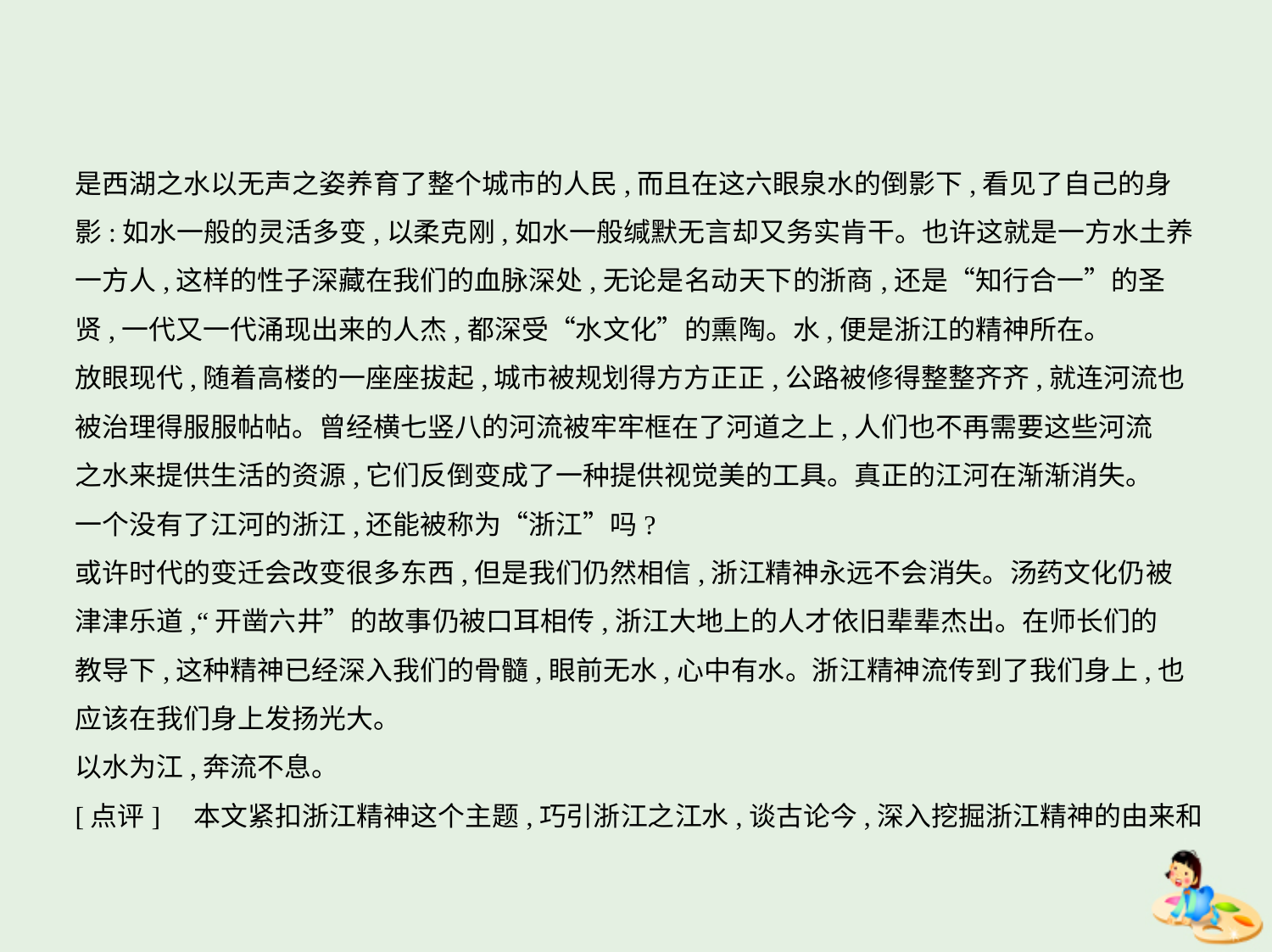

是西湖之水以无声之姿养育了整个城市的人民,而且在这六眼泉水的倒影下,看见了自己的身
影:如水一般的灵活多变,以柔克刚,如水一般缄默无言却又务实肯干。也许这就是一方水土养
一方人,这样的性子深藏在我们的血脉深处,无论是名动天下的浙商,还是“知行合一”的圣
贤,一代又一代涌现出来的人杰,都深受“水文化”的熏陶。水,便是浙江的精神所在。
放眼现代,随着高楼的一座座拔起,城市被规划得方方正正,公路被修得整整齐齐,就连河流也
被治理得服服帖帖。曾经横七竖八的河流被牢牢框在了河道之上,人们也不再需要这些河流
之水来提供生活的资源,它们反倒变成了一种提供视觉美的工具。真正的江河在渐渐消失。
一个没有了江河的浙江,还能被称为“浙江”吗?
或许时代的变迁会改变很多东西,但是我们仍然相信,浙江精神永远不会消失。汤药文化仍被
津津乐道,“开凿六井”的故事仍被口耳相传,浙江大地上的人才依旧辈辈杰出。在师长们的
教导下,这种精神已经深入我们的骨髓,眼前无水,心中有水。浙江精神流传到了我们身上,也
应该在我们身上发扬光大。
以水为江,奔流不息。
[点评]　本文紧扣浙江精神这个主题,巧引浙江之江水,谈古论今,深入挖掘浙江精神的由来和